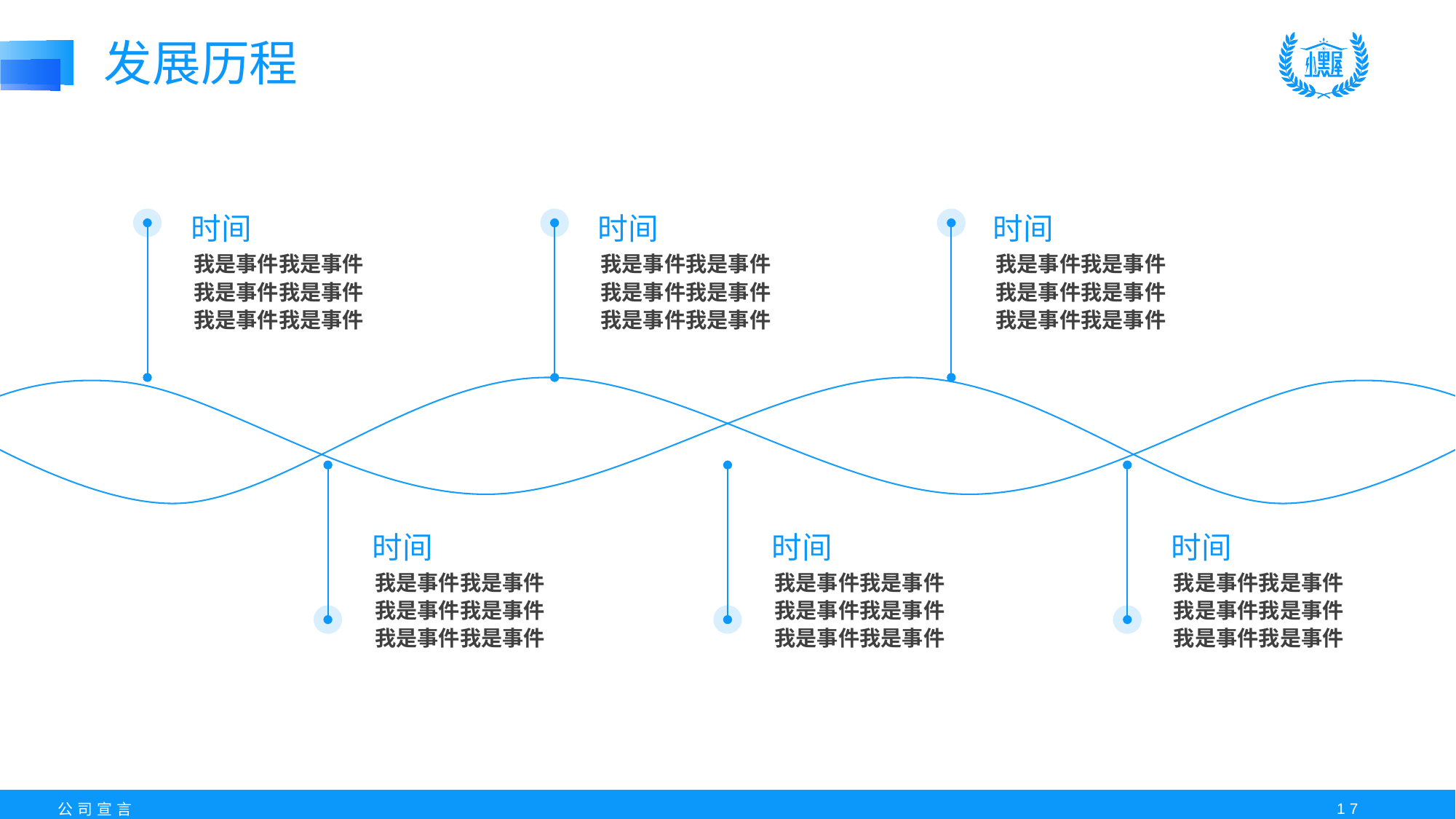

发展历程
时间
我是事件我是事件
我是事件我是事件
我是事件我是事件

时间
我是事件我是事件
我是事件我是事件
我是事件我是事件

时间
我是事件我是事件
我是事件我是事件
我是事件我是事件

时间
我是事件我是事件
我是事件我是事件
我是事件我是事件

时间
我是事件我是事件
我是事件我是事件
我是事件我是事件

时间
我是事件我是事件
我是事件我是事件
我是事件我是事件

17